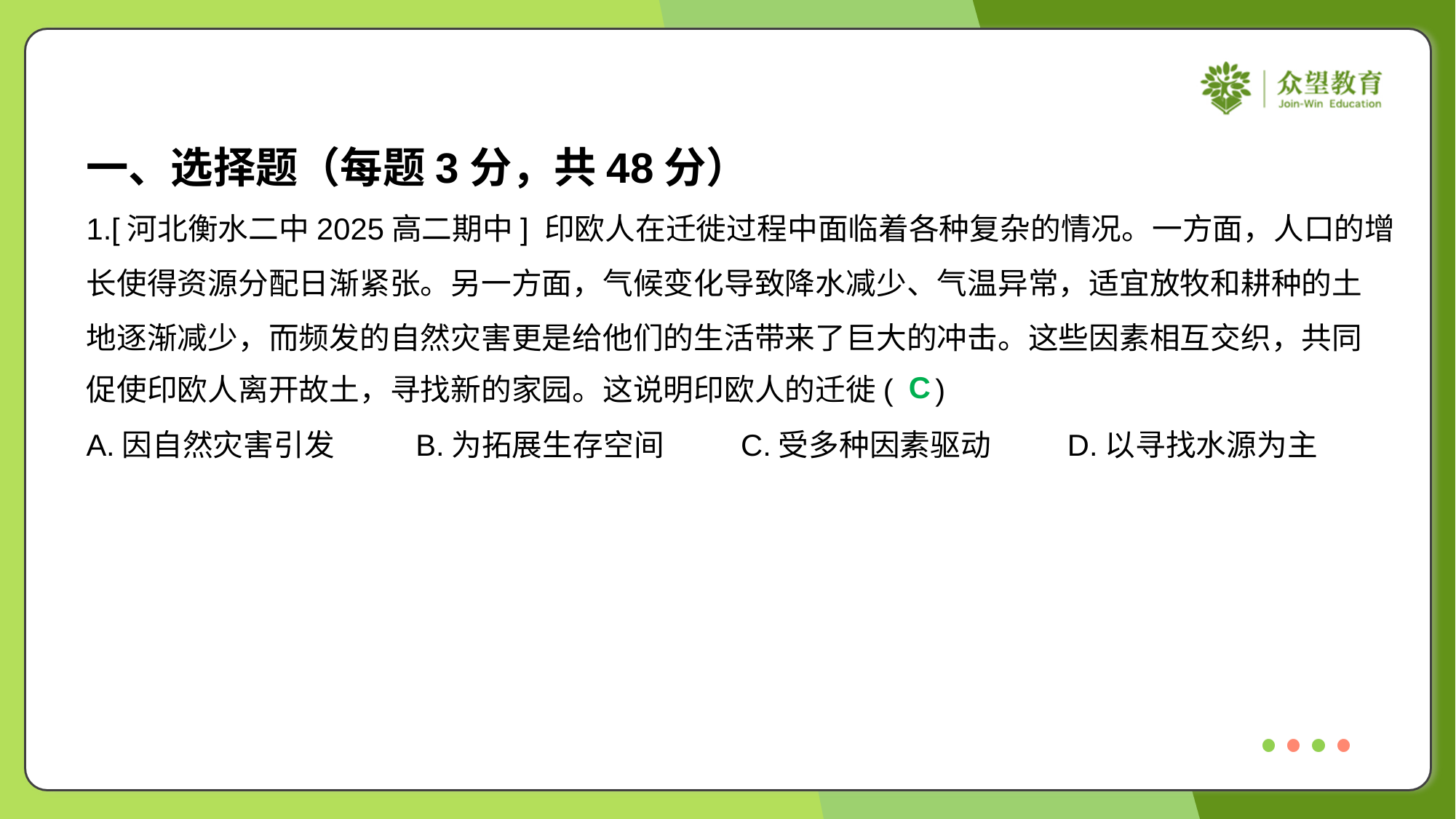

一、选择题（每题3分，共48分）
1.[河北衡水二中2025高二期中] 印欧人在迁徙过程中面临着各种复杂的情况。一方面，人口的增
长使得资源分配日渐紧张。另一方面，气候变化导致降水减少、气温异常，适宜放牧和耕种的土
地逐渐减少，而频发的自然灾害更是给他们的生活带来了巨大的冲击。这些因素相互交织，共同
促使印欧人离开故土，寻找新的家园。这说明印欧人的迁徙(     )
C
A.因自然灾害引发	B.为拓展生存空间	C.受多种因素驱动	D.以寻找水源为主